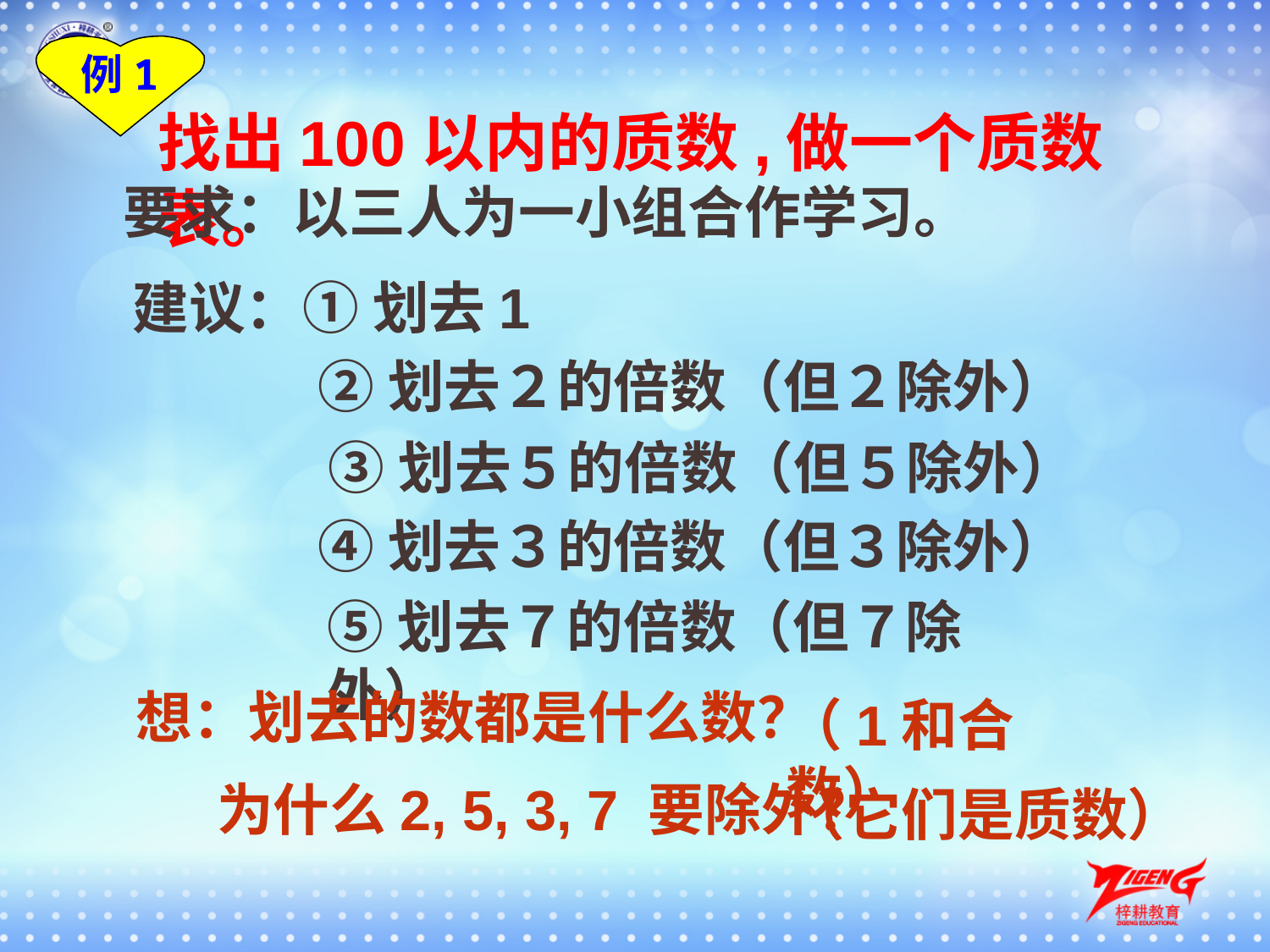

例1
找出100以内的质数,做一个质数表。
要求：以三人为一小组合作学习。
建议：
①划去1
②划去２的倍数（但２除外）
③划去５的倍数（但５除外）
④划去３的倍数（但３除外）
⑤划去７的倍数（但７除外）
想：划去的数都是什么数？
（1和合数）
为什么2, 5, 3, 7 要除外？
（它们是质数）